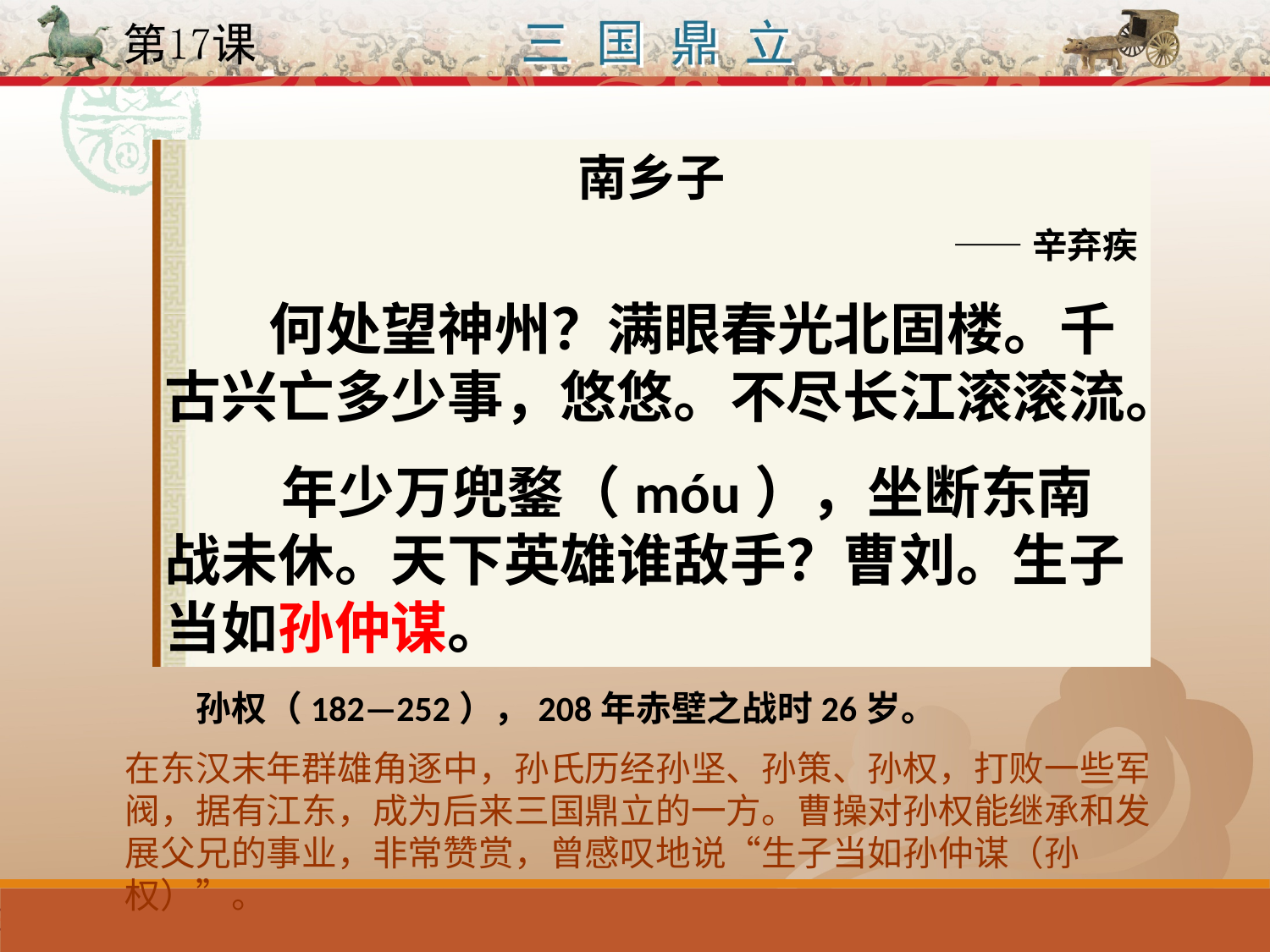

南乡子
——辛弃疾
       何处望神州？满眼春光北固楼。千古兴亡多少事，悠悠。不尽长江滚滚流。
        年少万兜鍪（móu），坐断东南战未休。天下英雄谁敌手？曹刘。生子当如孙仲谋。
        孙权（182—252），208年赤壁之战时26岁。
在东汉末年群雄角逐中，孙氏历经孙坚、孙策、孙权，打败一些军阀，据有江东，成为后来三国鼎立的一方。曹操对孙权能继承和发展父兄的事业，非常赞赏，曾感叹地说“生子当如孙仲谋（孙权）”。